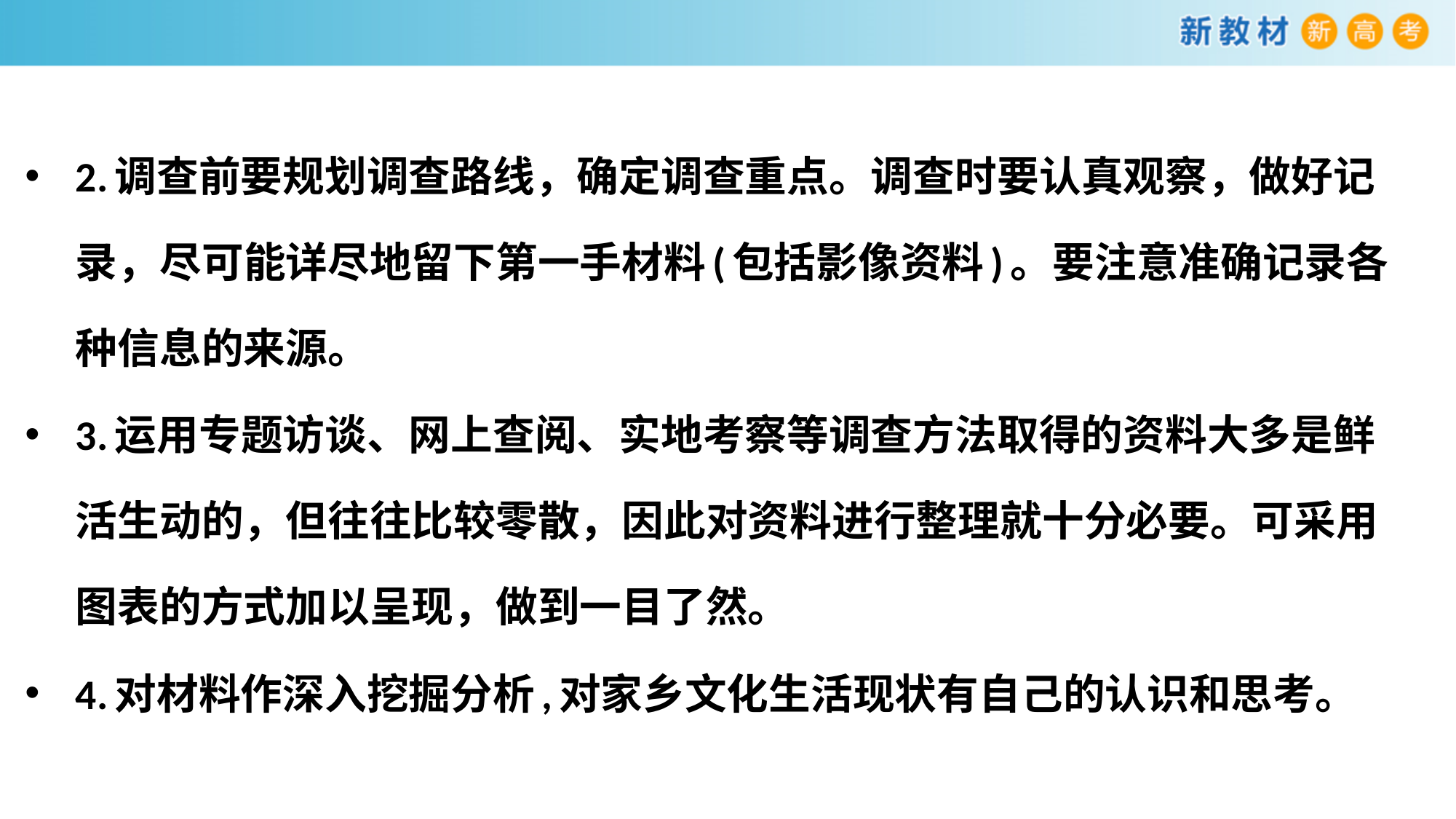

2.调查前要规划调查路线，确定调查重点。调查时要认真观察，做好记录，尽可能详尽地留下第一手材料(包括影像资料)。要注意准确记录各种信息的来源。
3.运用专题访谈、网上查阅、实地考察等调查方法取得的资料大多是鲜活生动的，但往往比较零散，因此对资料进行整理就十分必要。可采用图表的方式加以呈现，做到一目了然。
4.对材料作深入挖掘分析,对家乡文化生活现状有自己的认识和思考。